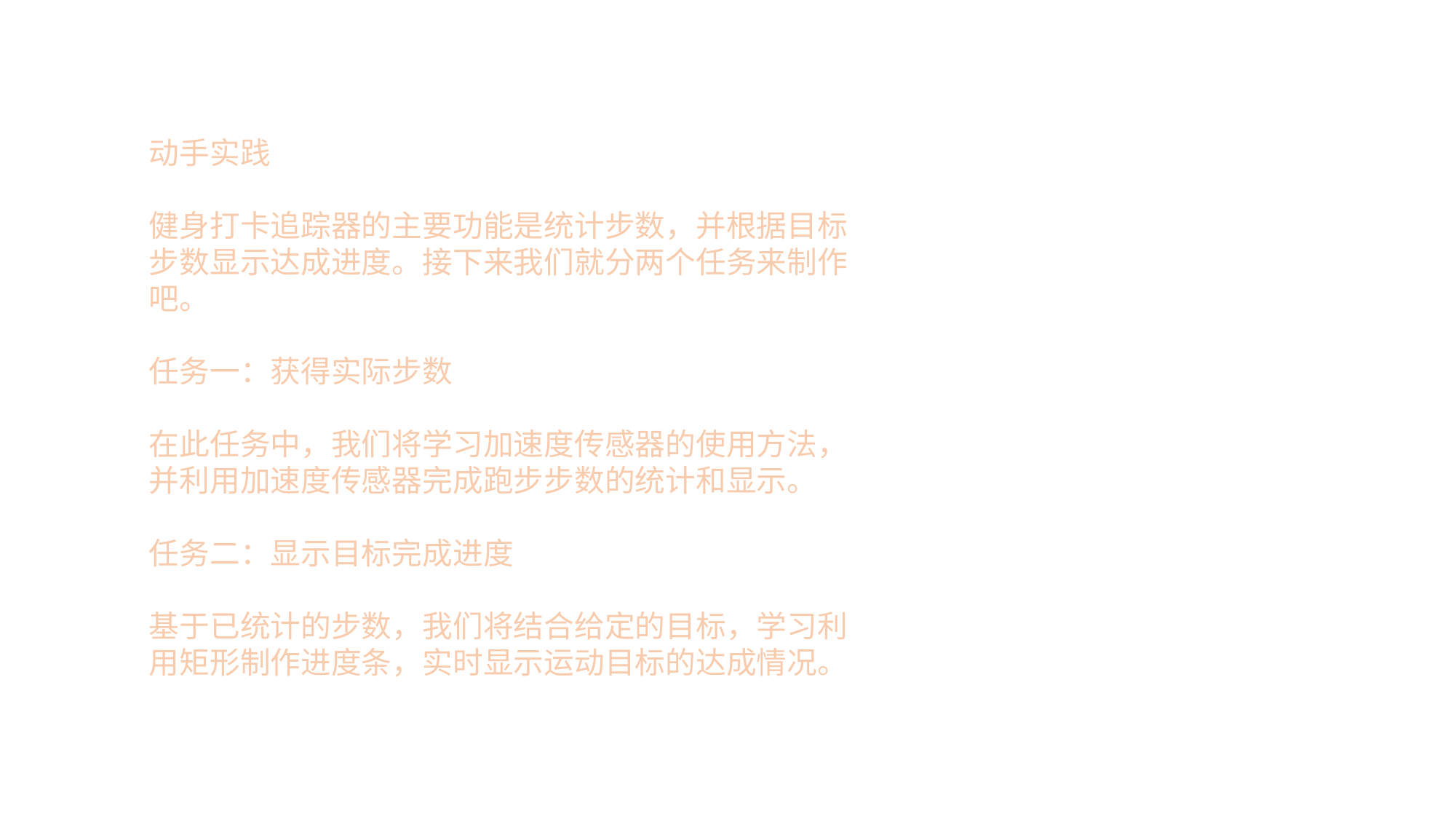

动手实践

健身打卡追踪器的主要功能是统计步数，并根据目标步数显示达成进度。接下来我们就分两个任务来制作吧。

任务一：获得实际步数

在此任务中，我们将学习加速度传感器的使用方法，并利用加速度传感器完成跑步步数的统计和显示。

任务二：显示目标完成进度

基于已统计的步数，我们将结合给定的目标，学习利用矩形制作进度条，实时显示运动目标的达成情况。